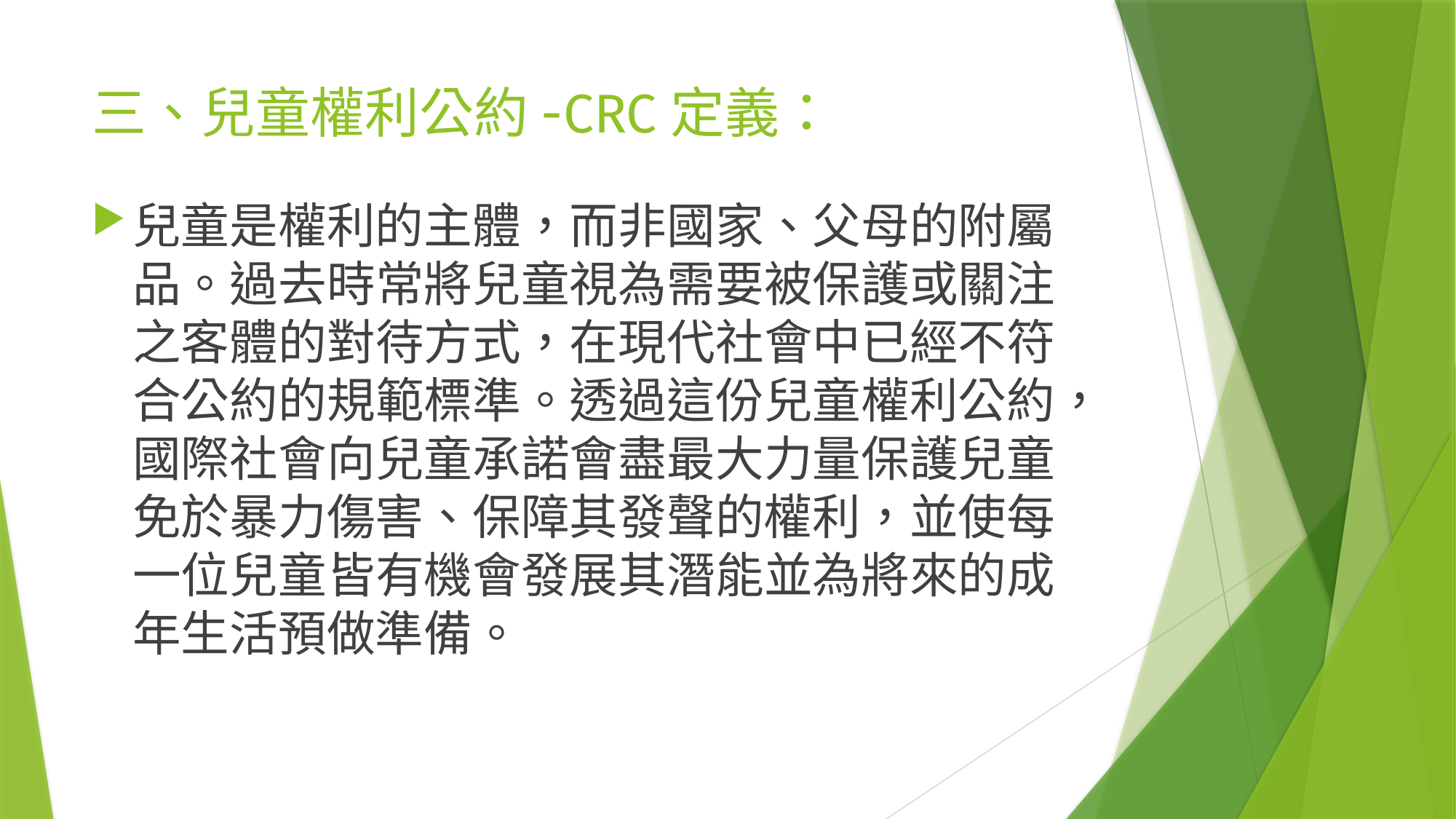

# 三、兒童權利公約-CRC定義：
兒童是權利的主體，而非國家、父母的附屬品。過去時常將兒童視為需要被保護或關注之客體的對待方式，在現代社會中已經不符合公約的規範標準。透過這份兒童權利公約，國際社會向兒童承諾會盡最大力量保護兒童免於暴力傷害、保障其發聲的權利，並使每一位兒童皆有機會發展其潛能並為將來的成年生活預做準備。